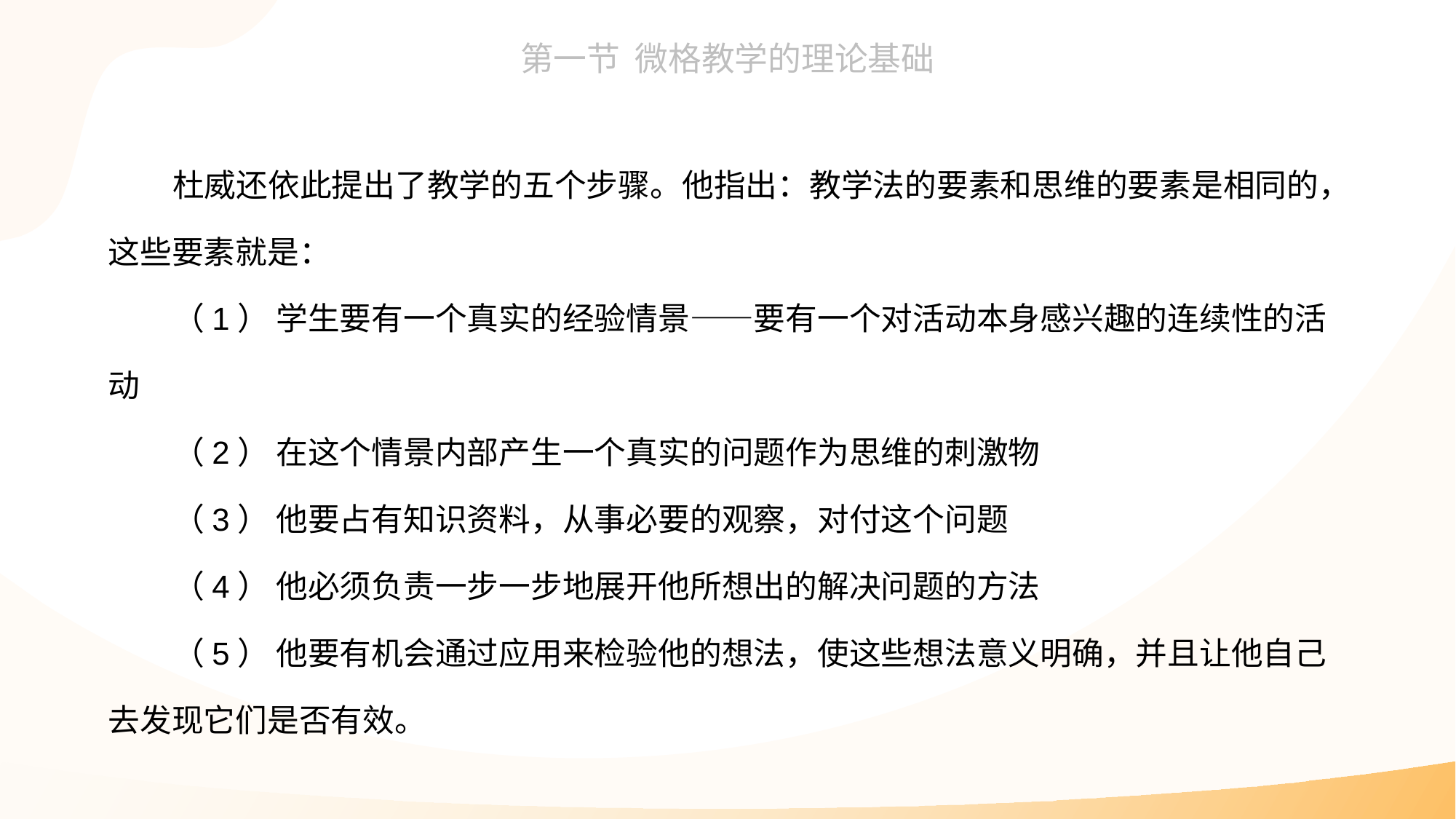

杜威还依此提出了教学的五个步骤。他指出：教学法的要素和思维的要素是相同的，这些要素就是：
（1） 学生要有一个真实的经验情景——要有一个对活动本身感兴趣的连续性的活动
（2） 在这个情景内部产生一个真实的问题作为思维的刺激物
（3） 他要占有知识资料，从事必要的观察，对付这个问题
（4） 他必须负责一步一步地展开他所想出的解决问题的方法
（5） 他要有机会通过应用来检验他的想法，使这些想法意义明确，并且让他自己去发现它们是否有效。